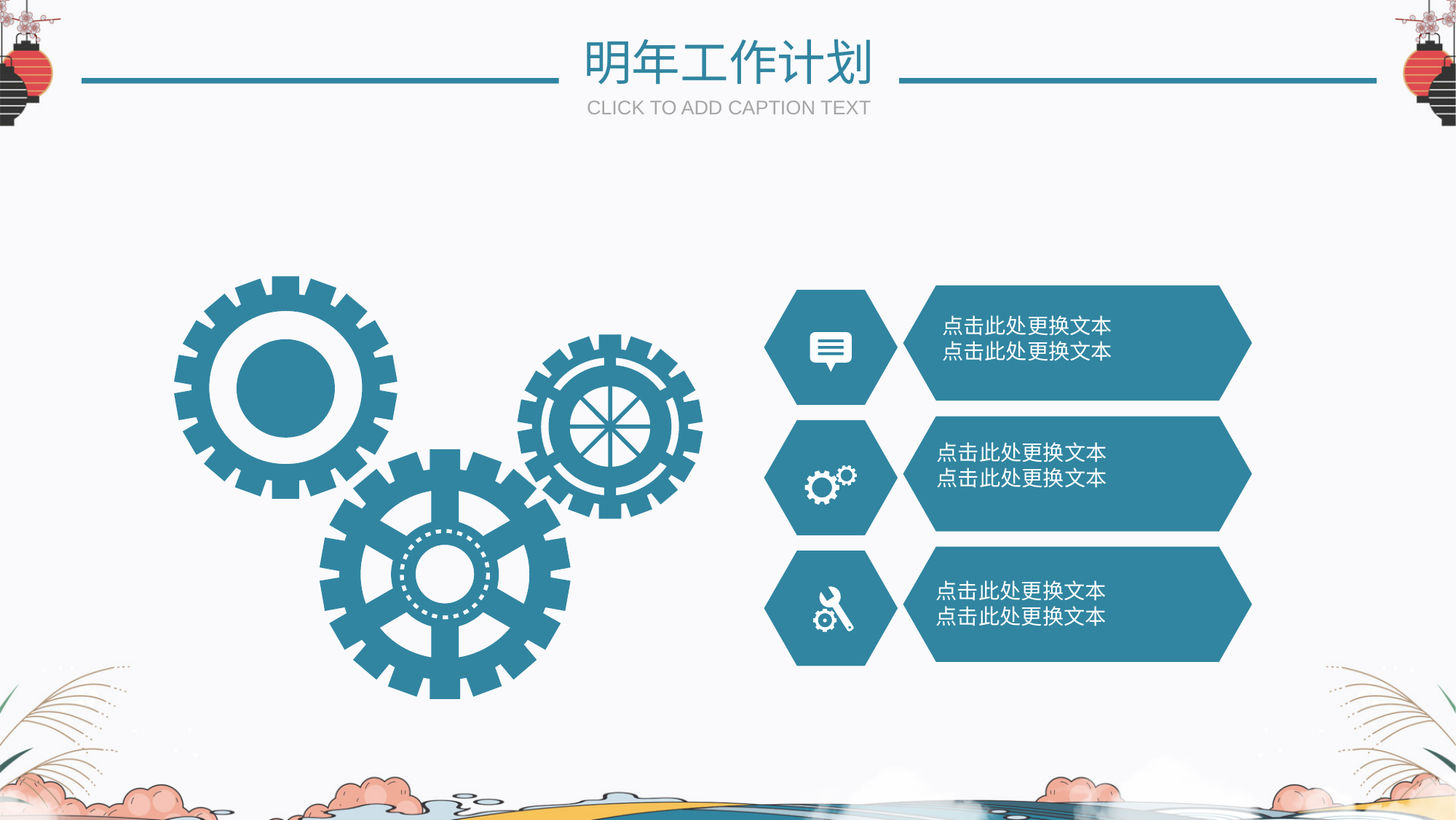

明年工作计划

CLICK TO ADD CAPTION TEXT

点击此处更换文本
点击此处更换文本

点击此处更换文本
点击此处更换文本

点击此处更换文本
点击此处更换文本